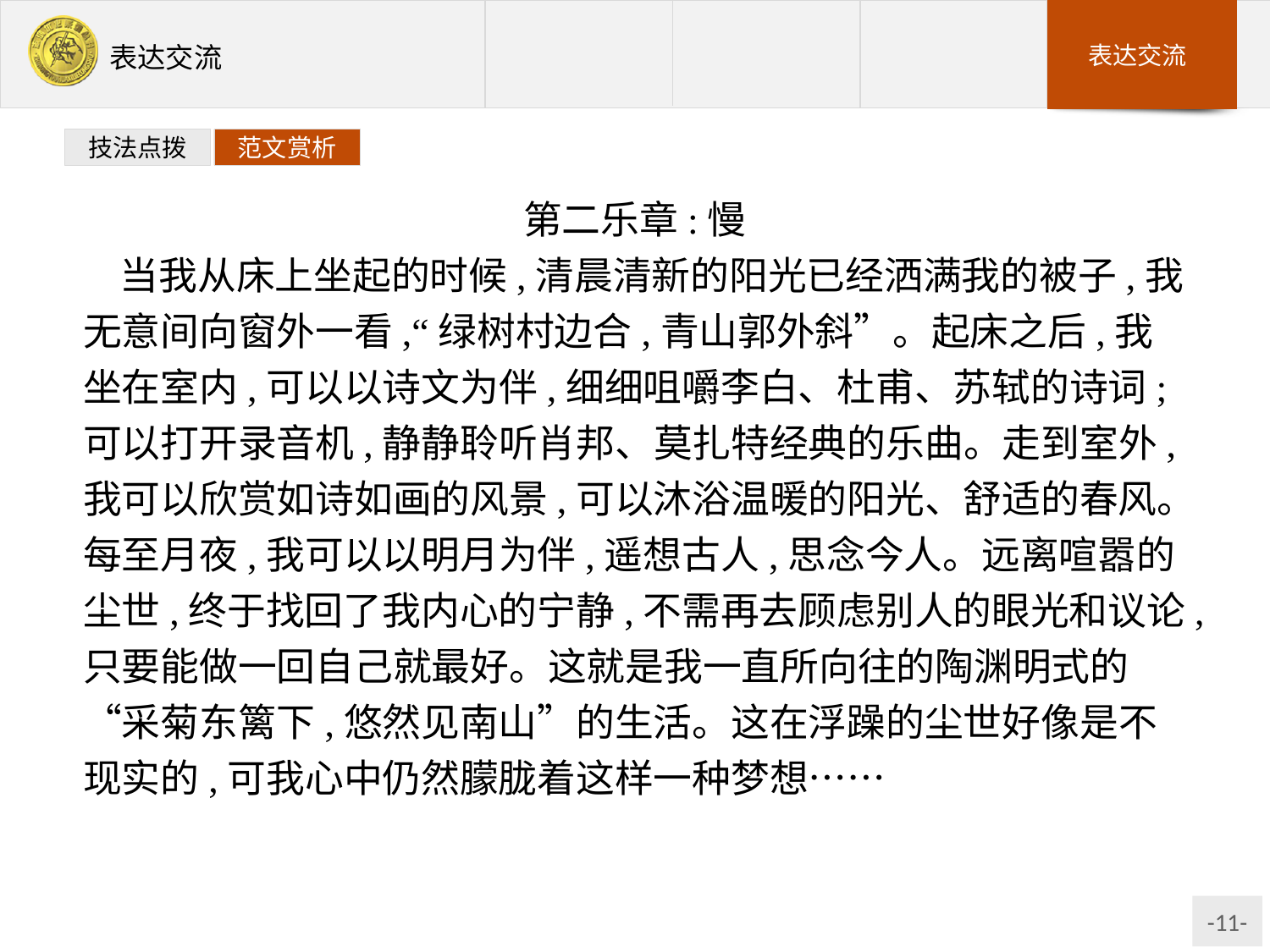

技法点拨
范文赏析
第二乐章:慢
当我从床上坐起的时候,清晨清新的阳光已经洒满我的被子,我无意间向窗外一看,“绿树村边合,青山郭外斜”。起床之后,我坐在室内,可以以诗文为伴,细细咀嚼李白、杜甫、苏轼的诗词;可以打开录音机,静静聆听肖邦、莫扎特经典的乐曲。走到室外,我可以欣赏如诗如画的风景,可以沐浴温暖的阳光、舒适的春风。每至月夜,我可以以明月为伴,遥想古人,思念今人。远离喧嚣的尘世,终于找回了我内心的宁静,不需再去顾虑别人的眼光和议论,只要能做一回自己就最好。这就是我一直所向往的陶渊明式的“采菊东篱下,悠然见南山”的生活。这在浮躁的尘世好像是不现实的,可我心中仍然朦胧着这样一种梦想……